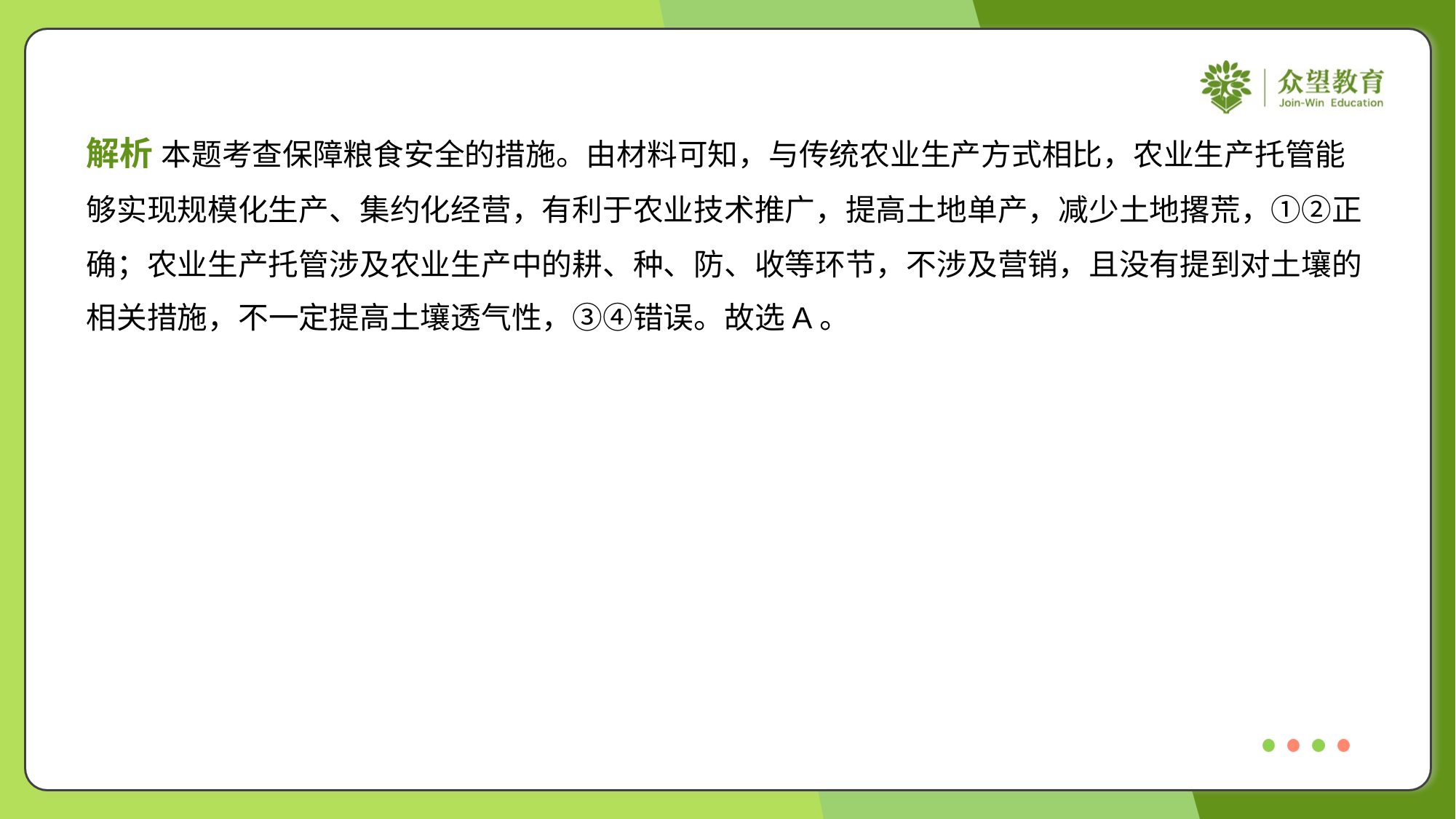

解析 本题考查保障粮食安全的措施。由材料可知，与传统农业生产方式相比，农业生产托管能
够实现规模化生产、集约化经营，有利于农业技术推广，提高土地单产，减少土地撂荒，①②正
确；农业生产托管涉及农业生产中的耕、种、防、收等环节，不涉及营销，且没有提到对土壤的
相关措施，不一定提高土壤透气性，③④错误。故选A。